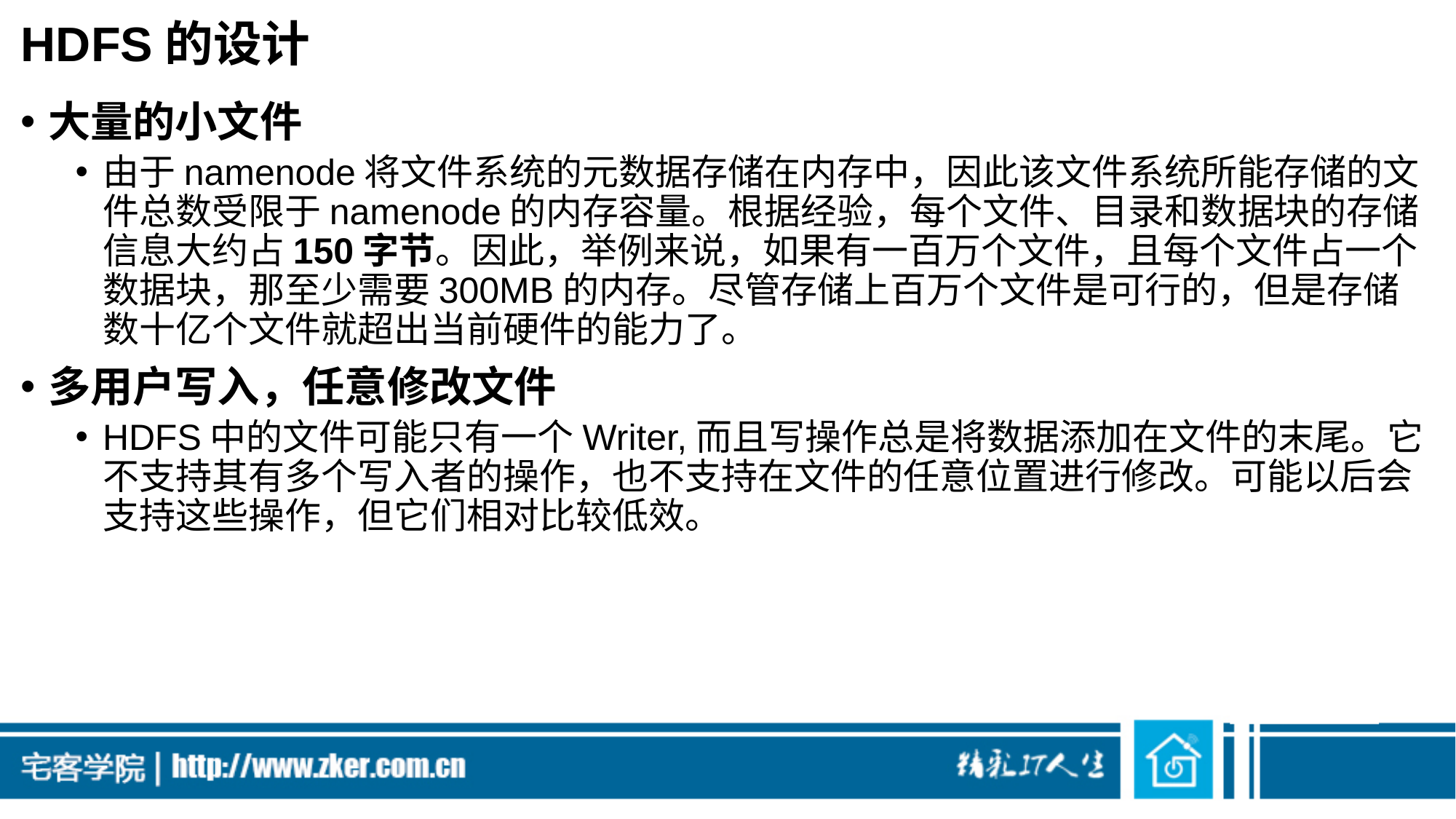

# HDFS的设计
大量的小文件
由于namenode将文件系统的元数据存储在内存中，因此该文件系统所能存储的文件总数受限于namenode的内存容量。根据经验，每个文件、目录和数据块的存储信息大约占150字节。因此，举例来说，如果有一百万个文件，且每个文件占一个数据块，那至少需要300MB的内存。尽管存储上百万个文件是可行的，但是存储数十亿个文件就超出当前硬件的能力了。
多用户写入，任意修改文件
HDFS中的文件可能只有一个Writer,而且写操作总是将数据添加在文件的末尾。它不支持其有多个写入者的操作，也不支持在文件的任意位置进行修改。可能以后会支持这些操作，但它们相对比较低效。